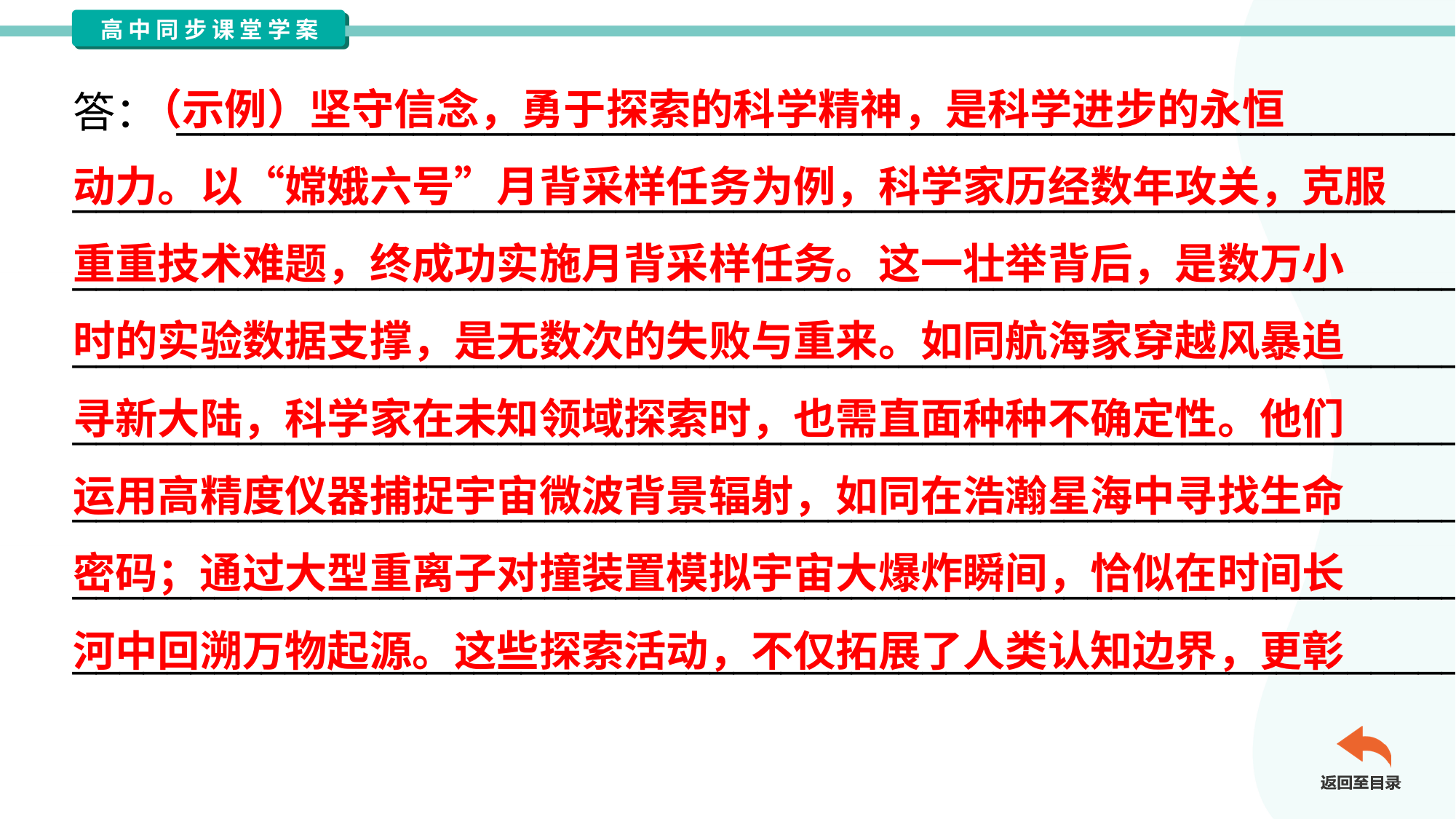

（示例）坚守信念，勇于探索的科学精神，是科学进步的永恒
动力。以“嫦娥六号”月背采样任务为例，科学家历经数年攻关，克服
重重技术难题，终成功实施月背采样任务。这一壮举背后，是数万小
时的实验数据支撑，是无数次的失败与重来。如同航海家穿越风暴追
寻新大陆，科学家在未知领域探索时，也需直面种种不确定性。他们
运用高精度仪器捕捉宇宙微波背景辐射，如同在浩瀚星海中寻找生命
密码；通过大型重离子对撞装置模拟宇宙大爆炸瞬间，恰似在时间长
河中回溯万物起源。这些探索活动，不仅拓展了人类认知边界，更彰

答： ________________________________________________________
_____________________________________________________________
_____________________________________________________________
_____________________________________________________________
_____________________________________________________________
_____________________________________________________________
_____________________________________________________________
_____________________________________________________________